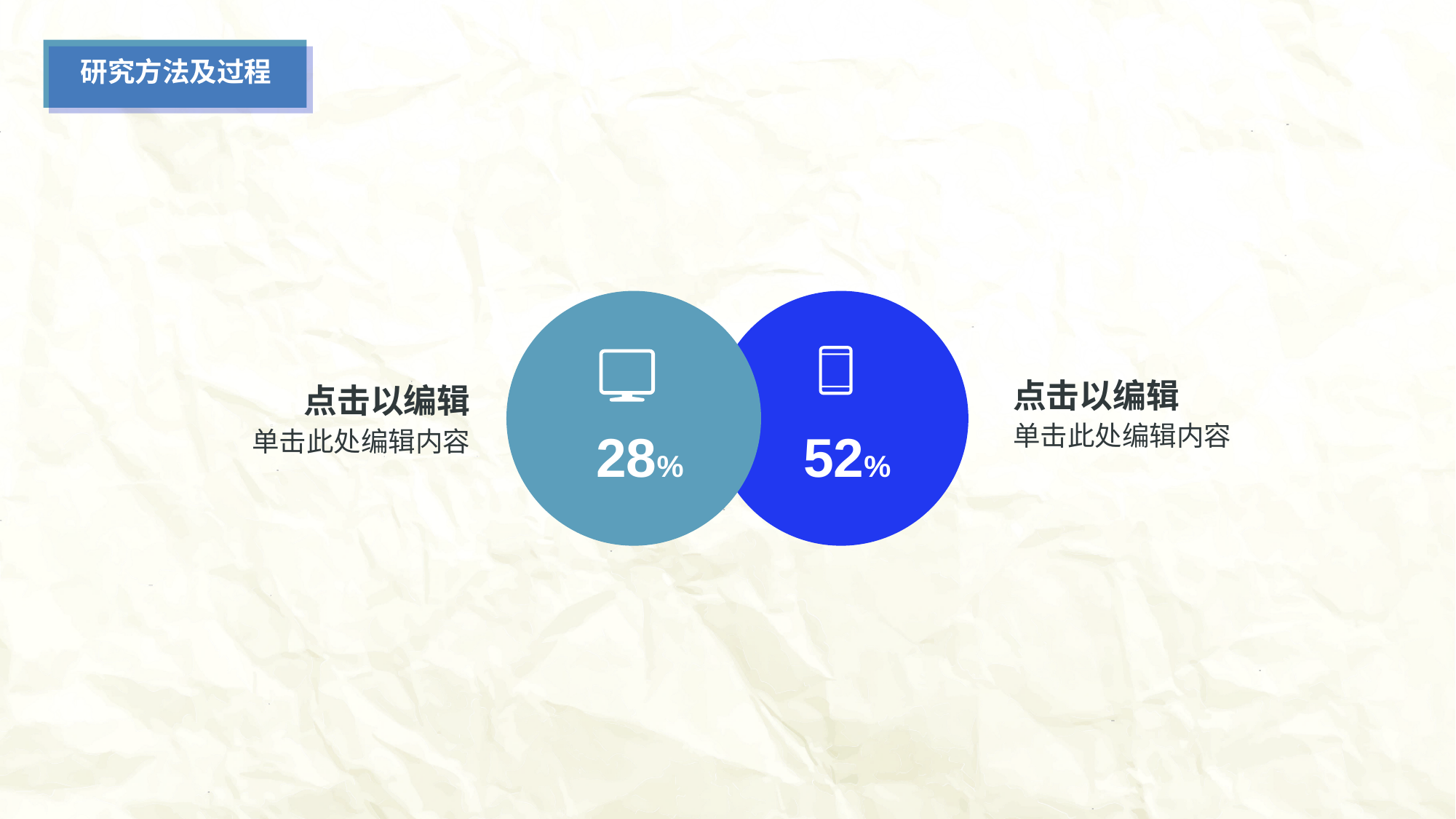

研究方法及过程

点击以编辑
点击以编辑
28%
52%
单击此处编辑内容
单击此处编辑内容